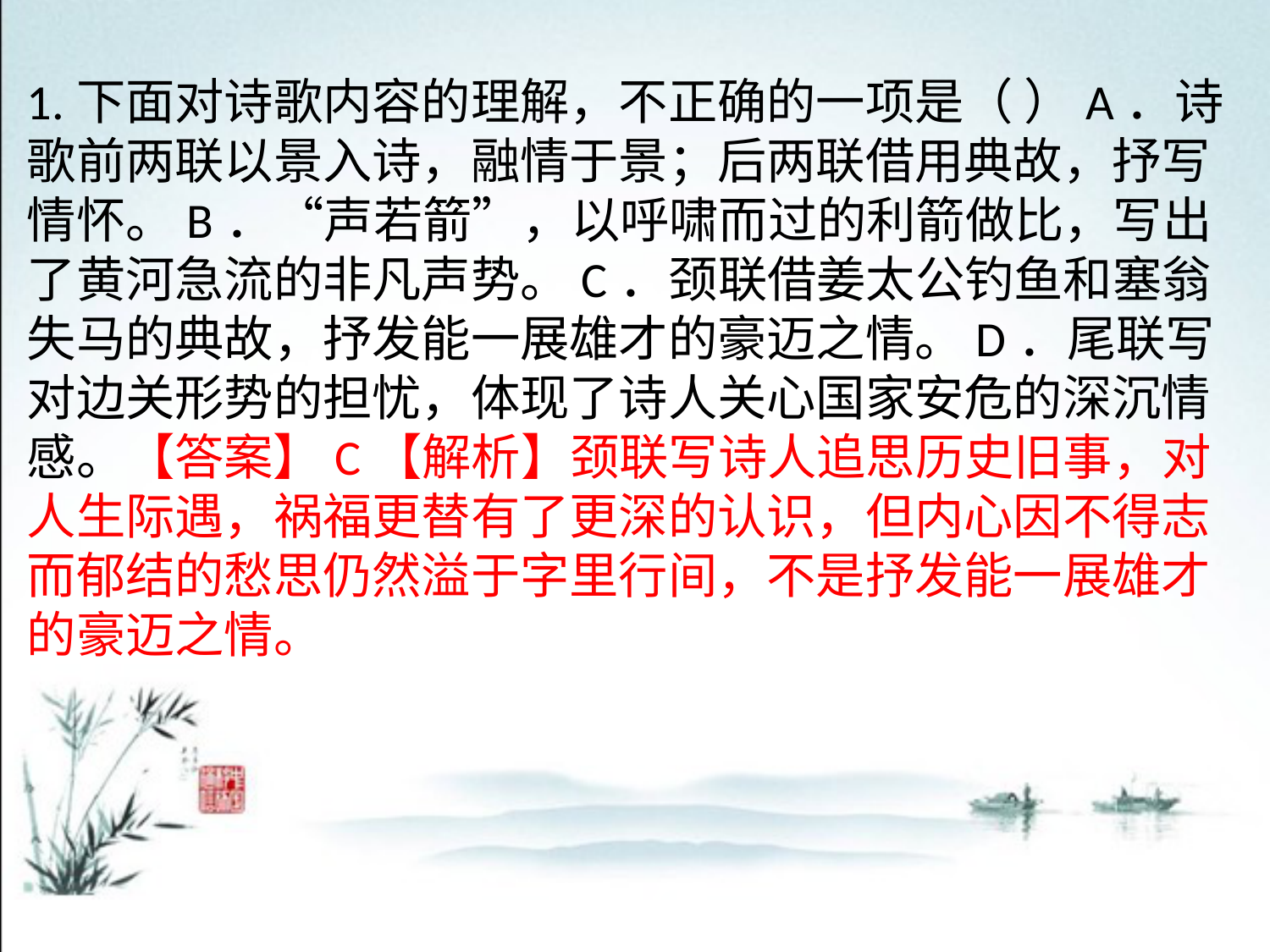

1.下面对诗歌内容的理解，不正确的一项是（ ）A．诗歌前两联以景入诗，融情于景；后两联借用典故，抒写情怀。B．“声若箭”，以呼啸而过的利箭做比，写出了黄河急流的非凡声势。C．颈联借姜太公钓鱼和塞翁失马的典故，抒发能一展雄才的豪迈之情。D．尾联写对边关形势的担忧，体现了诗人关心国家安危的深沉情感。【答案】C【解析】颈联写诗人追思历史旧事，对人生际遇，祸福更替有了更深的认识，但内心因不得志而郁结的愁思仍然溢于字里行间，不是抒发能一展雄才的豪迈之情。